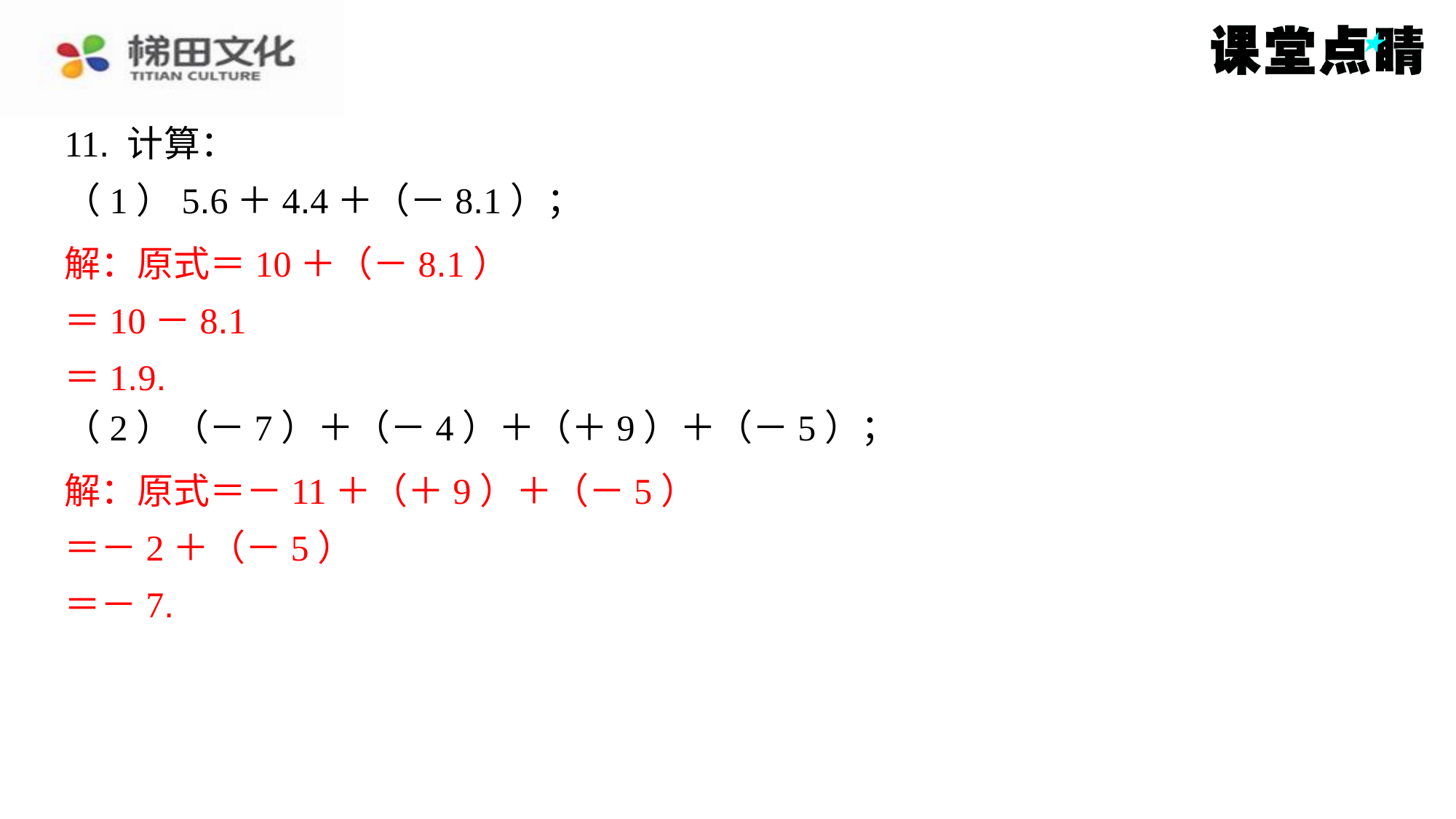

11. 计算：
（1）5.6＋4.4＋（－8.1）；
解：原式＝10＋（－8.1）
＝10－8.1
＝1.9.
（2）（－7）＋（－4）＋（＋9）＋（－5）；
解：原式＝－11＋（＋9）＋（－5）
＝－2＋（－5）
＝－7.
解：原式＝10＋（－8.1）
＝10－8.1
＝1.9.
解：原式＝－11＋（＋9）＋（－5）
＝－2＋（－5）
＝－7.